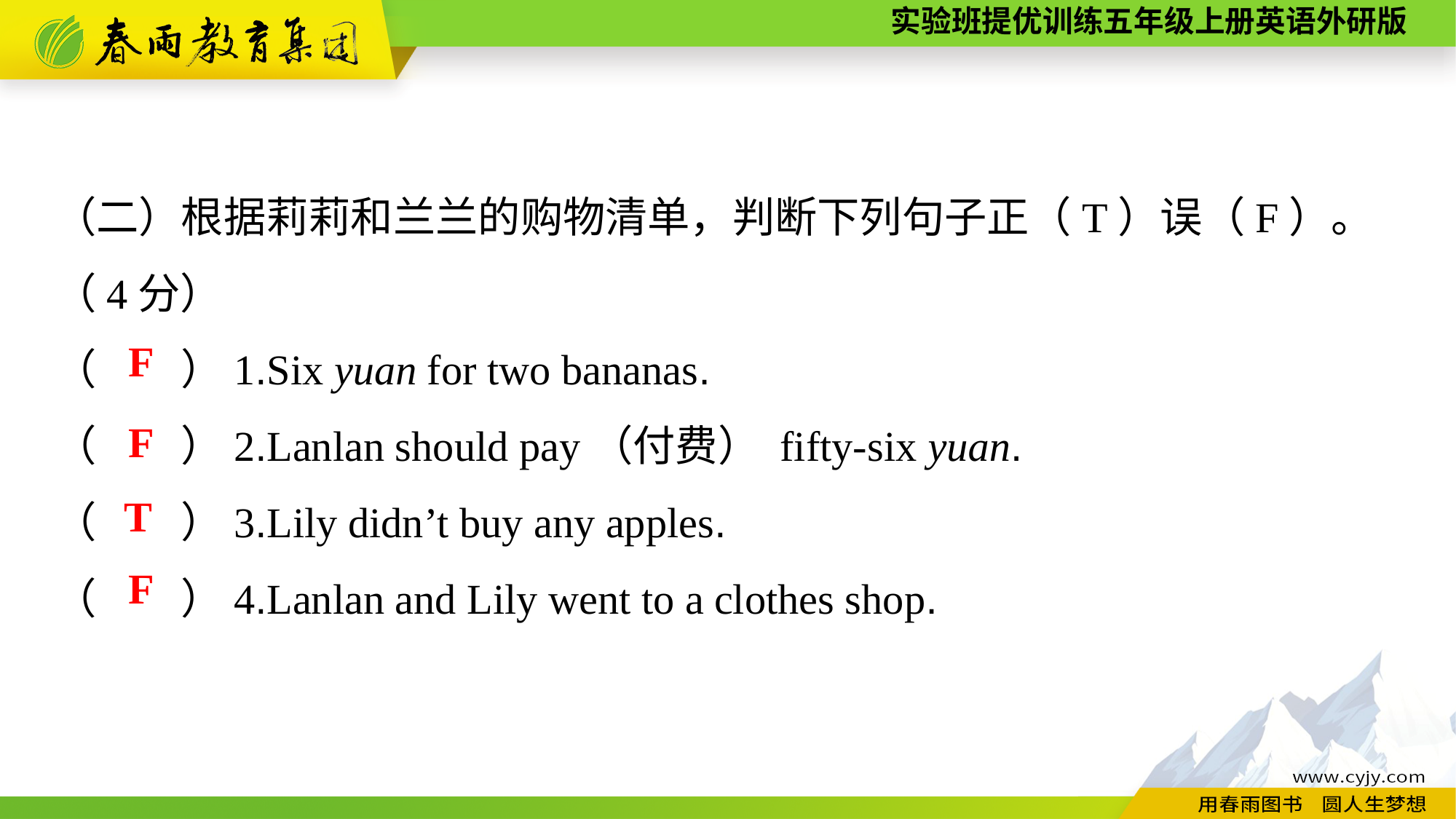

（二）根据莉莉和兰兰的购物清单，判断下列句子正（T）误（F）。
（4分）
（　　）1.Six yuan for two bananas.
（　　）2.Lanlan should pay（付费） fifty-six yuan.
（　　）3.Lily didn’t buy any apples.
（　　）4.Lanlan and Lily went to a clothes shop.
F
F
T
F